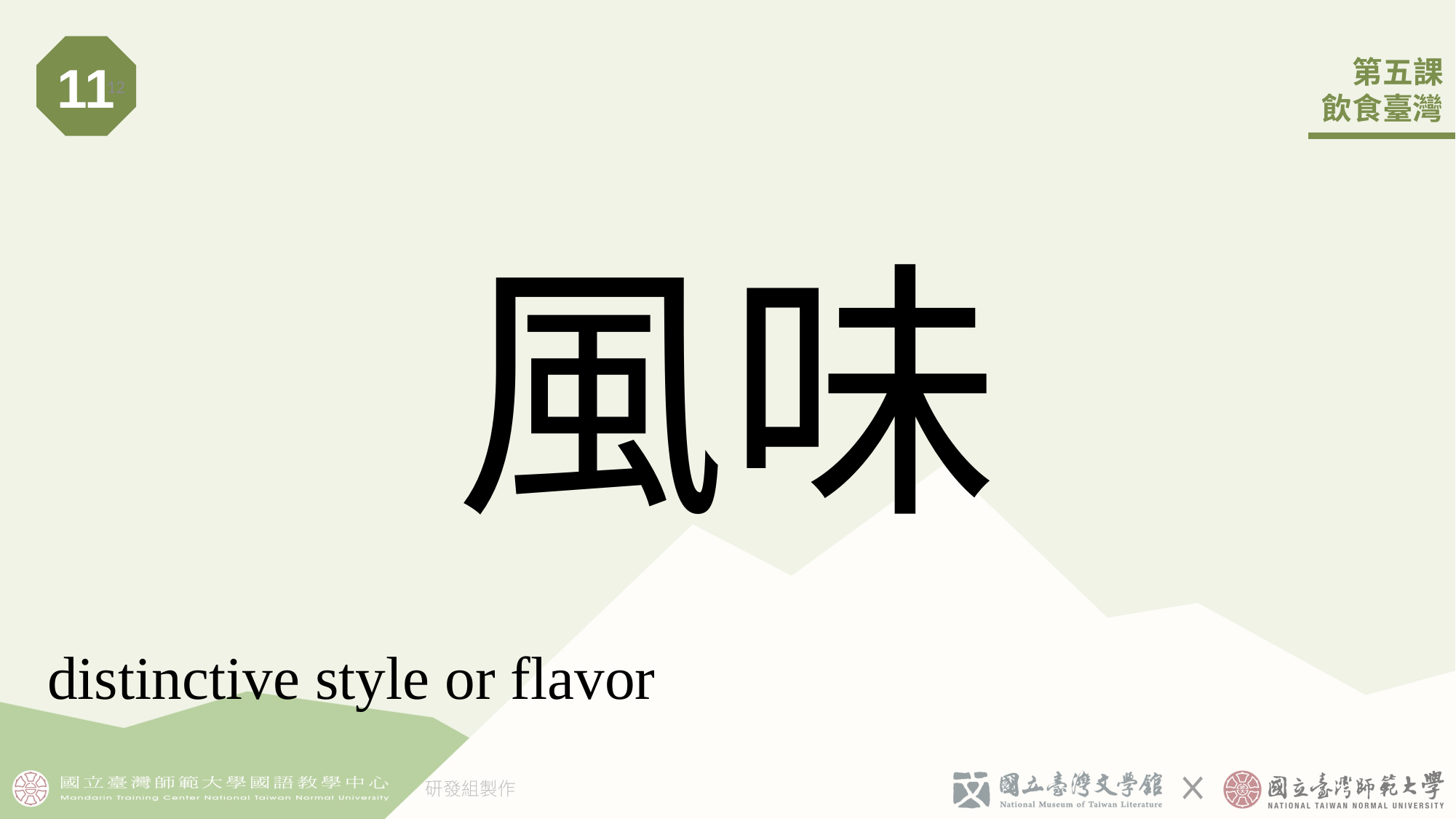

11
12
# 風味
distinctive style or flavor